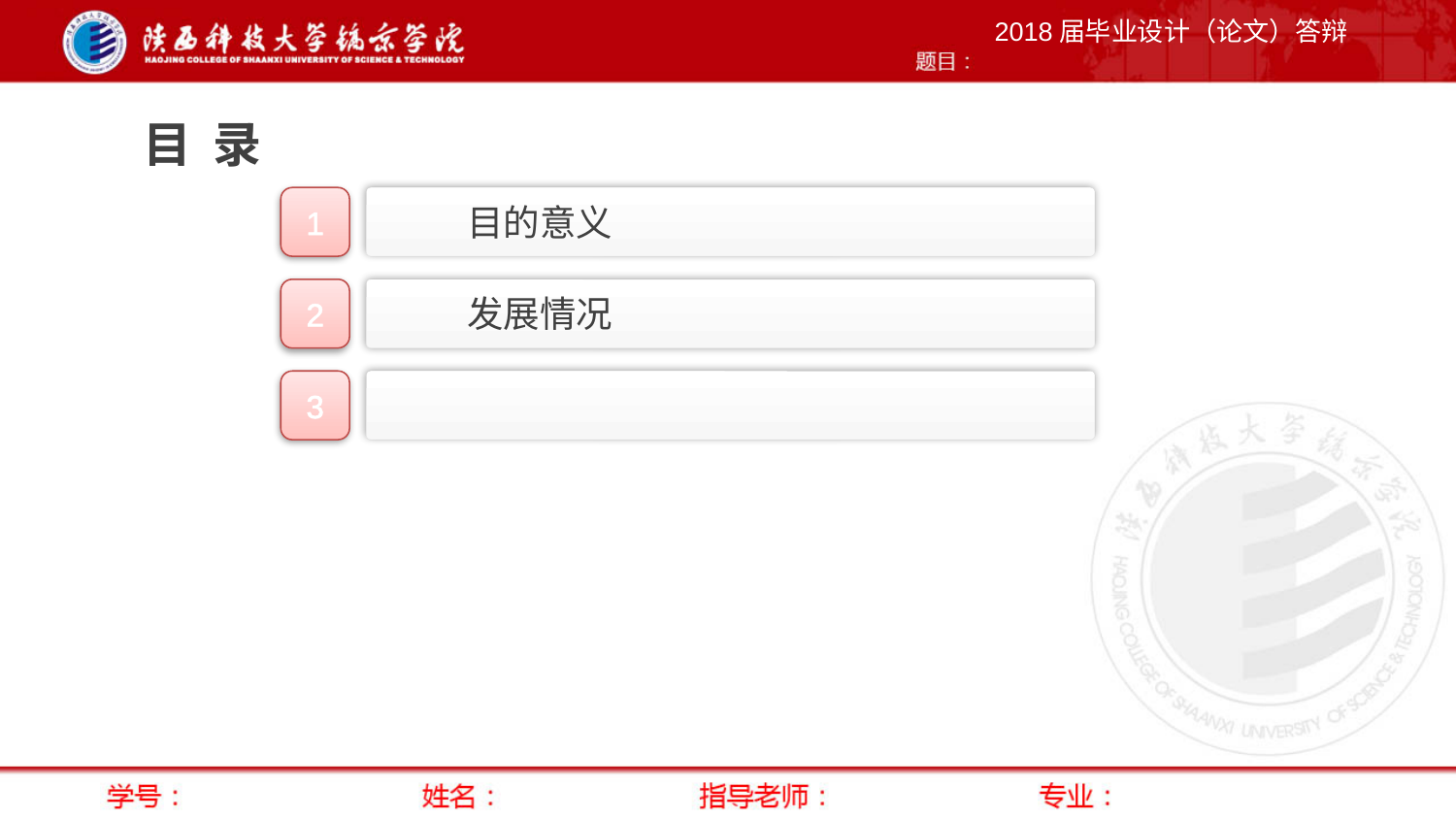

2018届毕业设计（论文）答辩
目  录
1

目的意义
2

发展情况
3